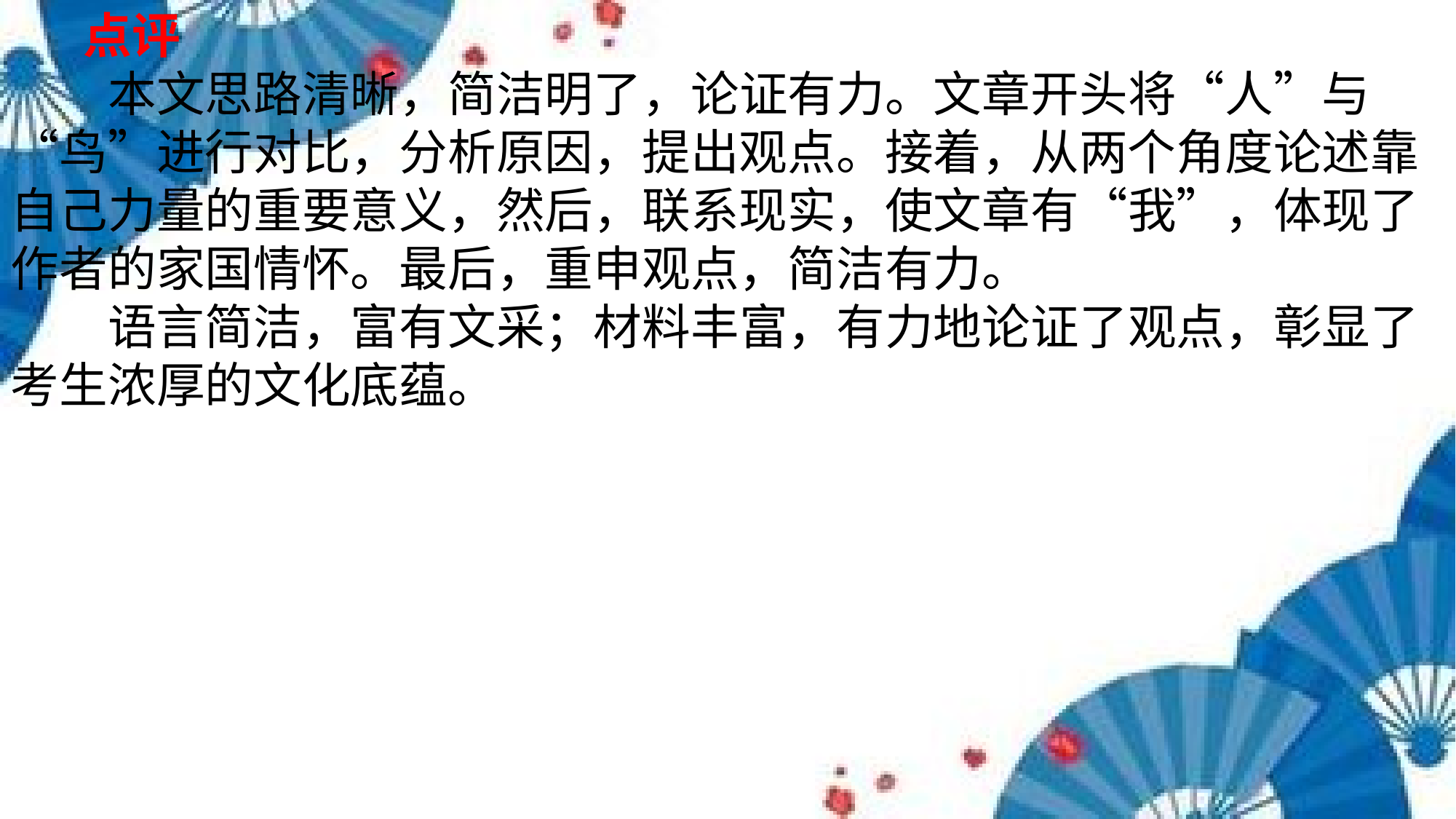

点评
　　本文思路清晰，简洁明了，论证有力。文章开头将“人”与“鸟”进行对比，分析原因，提出观点。接着，从两个角度论述靠自己力量的重要意义，然后，联系现实，使文章有“我”，体现了作者的家国情怀。最后，重申观点，简洁有力。
　　语言简洁，富有文采；材料丰富，有力地论证了观点，彰显了考生浓厚的文化底蕴。